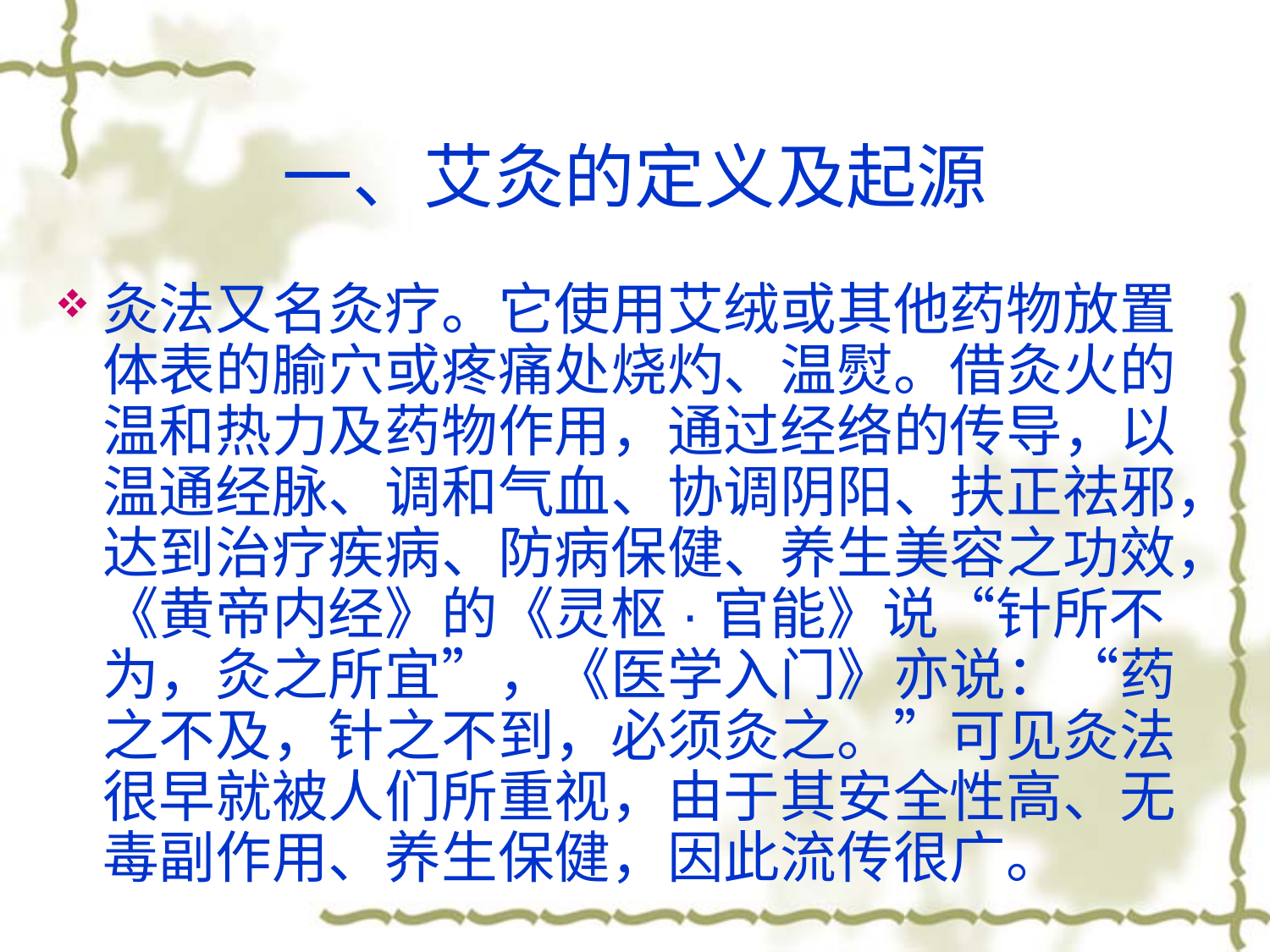

# 一、艾灸的定义及起源
灸法又名灸疗。它使用艾绒或其他药物放置体表的腧穴或疼痛处烧灼、温熨。借灸火的温和热力及药物作用，通过经络的传导，以温通经脉、调和气血、协调阴阳、扶正祛邪，达到治疗疾病、防病保健、养生美容之功效，《黄帝内经》的《灵枢·官能》说“针所不为，灸之所宜”，《医学入门》亦说：“药之不及，针之不到，必须灸之。”可见灸法很早就被人们所重视，由于其安全性高、无毒副作用、养生保健，因此流传很广。